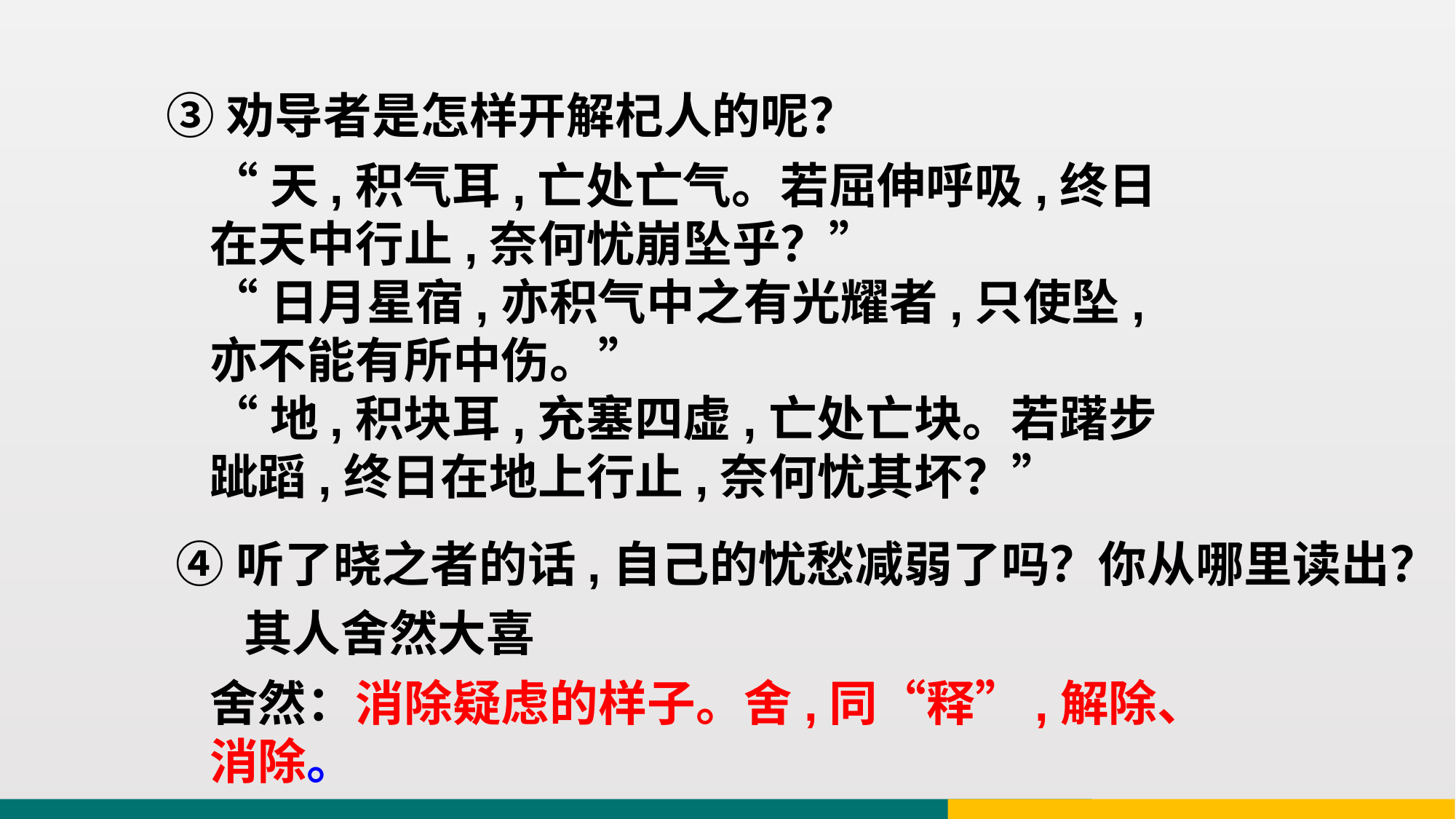

③劝导者是怎样开解杞人的呢？
“天,积气耳,亡处亡气。若屈伸呼吸,终日在天中行止,奈何忧崩坠乎？”
“日月星宿,亦积气中之有光耀者,只使坠,亦不能有所中伤。”
“地,积块耳,充塞四虚,亡处亡块。若躇步跐蹈,终日在地上行止,奈何忧其坏？”
④听了晓之者的话,自己的忧愁减弱了吗？你从哪里读出？
其人舍然大喜
舍然：消除疑虑的样子。舍,同“释”,解除、消除。